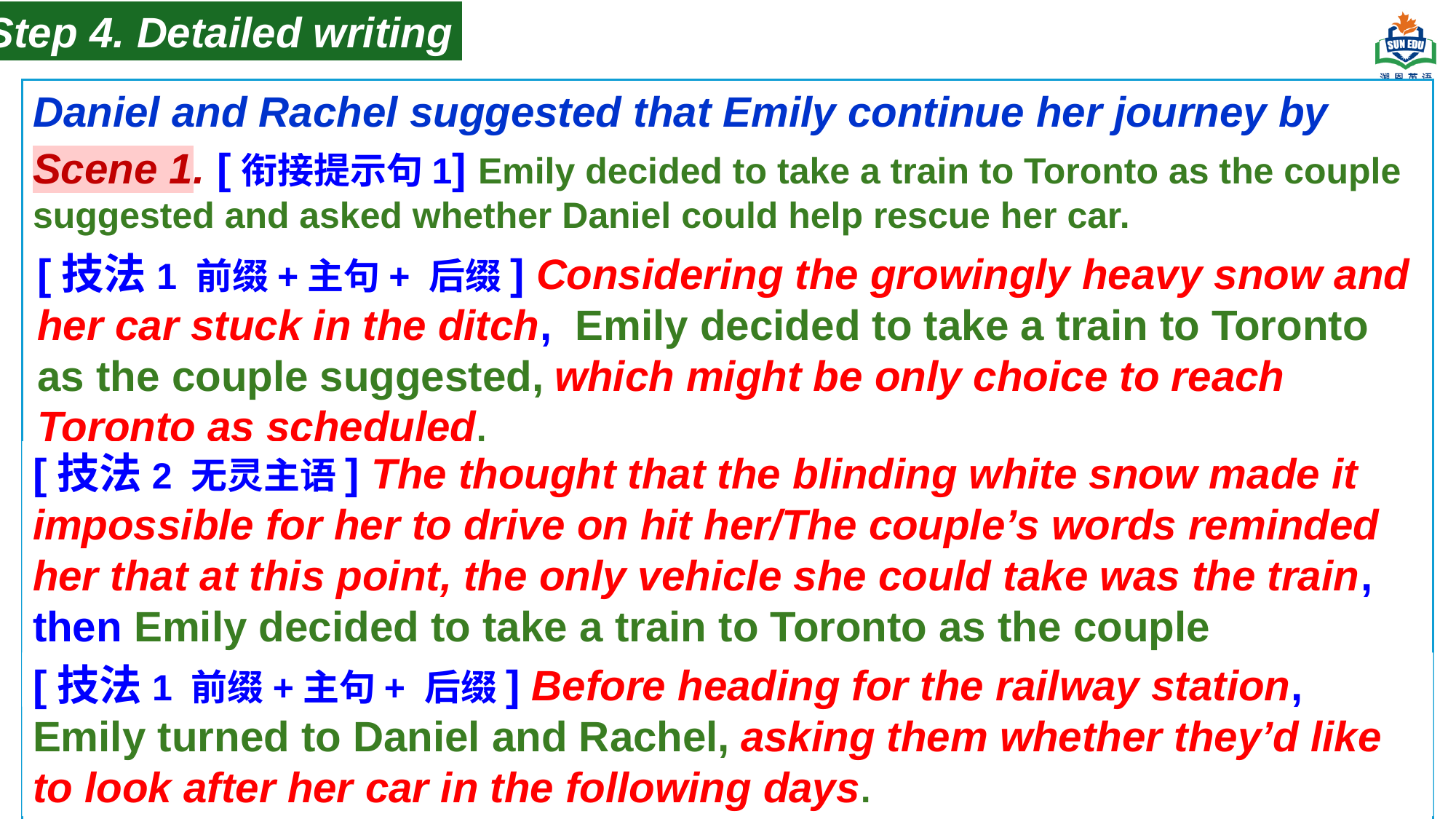

Step 4. Detailed writing
Daniel and Rachel suggested that Emily continue her journey by train.

Scene 1. [衔接提示句1] Emily decided to take a train to Toronto as the couple suggested and asked whether Daniel could help rescue her car.
[技法1 前缀+主句+ 后缀] Considering the growingly heavy snow and her car stuck in the ditch,  Emily decided to take a train to Toronto as the couple suggested, which might be only choice to reach Toronto as scheduled.
[技法1 前缀+主句+ 后缀] _______________,  Emily decided to take a train to Toronto as the couple suggested,_______________________.

[技法2 无灵主语] The thought that the blinding white snow made it impossible for her to drive on hit her/The couple’s words reminded her that at this point, the only vehicle she could take was the train,  then Emily decided to take a train to Toronto as the couple suggested.
[技法2 无灵主语] _______________,  Emily decided to take a train to Toronto as the couple suggested.

[技法1 前缀+主句+ 后缀] Before heading for the railway station,  Emily turned to Daniel and Rachel, asking them whether they’d like to look after her car in the following days.